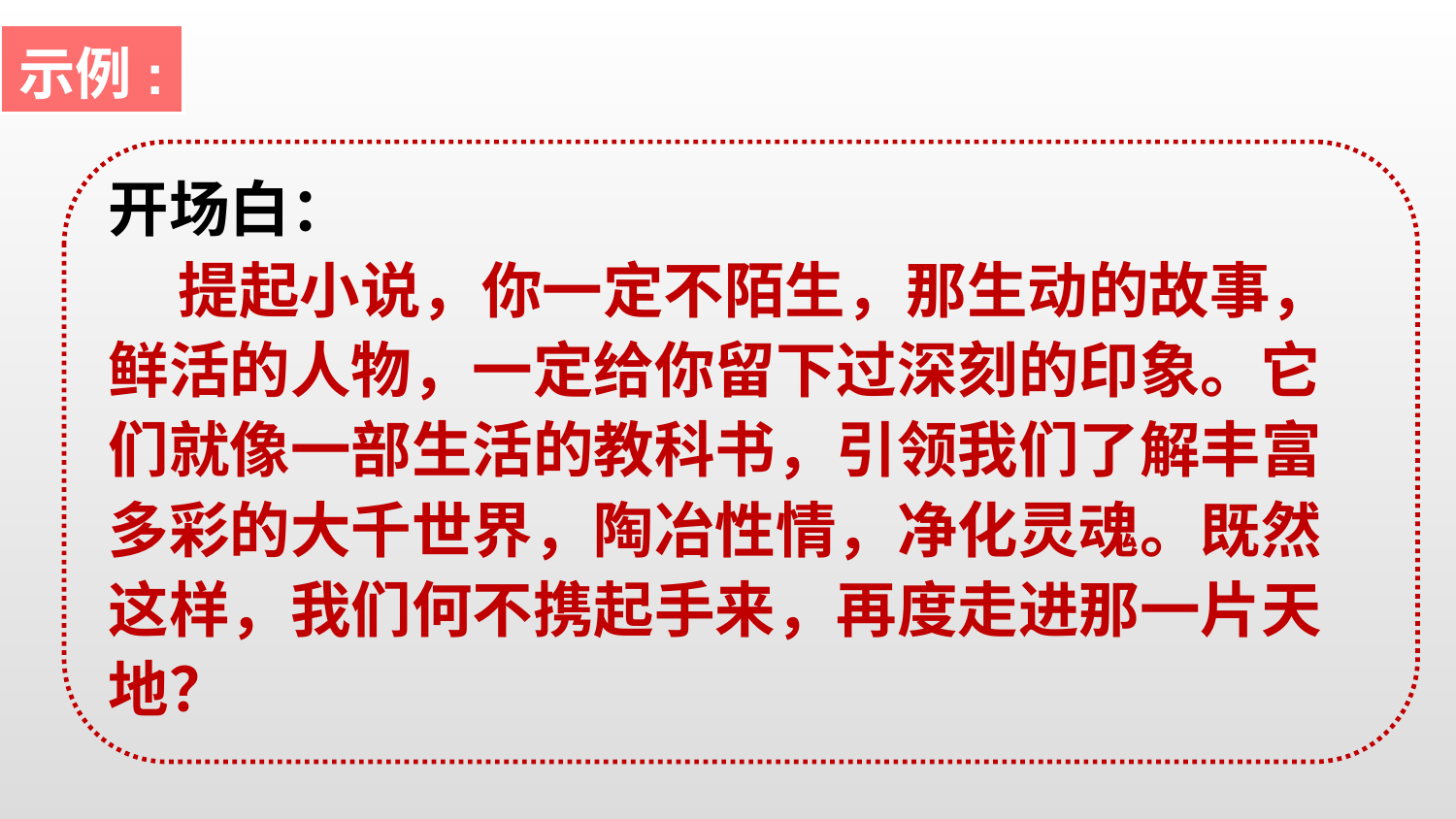

示例:
开场白：
    提起小说，你一定不陌生，那生动的故事，鲜活的人物，一定给你留下过深刻的印象。它们就像一部生活的教科书，引领我们了解丰富多彩的大千世界，陶冶性情，净化灵魂。既然这样，我们何不携起手来，再度走进那一片天地？